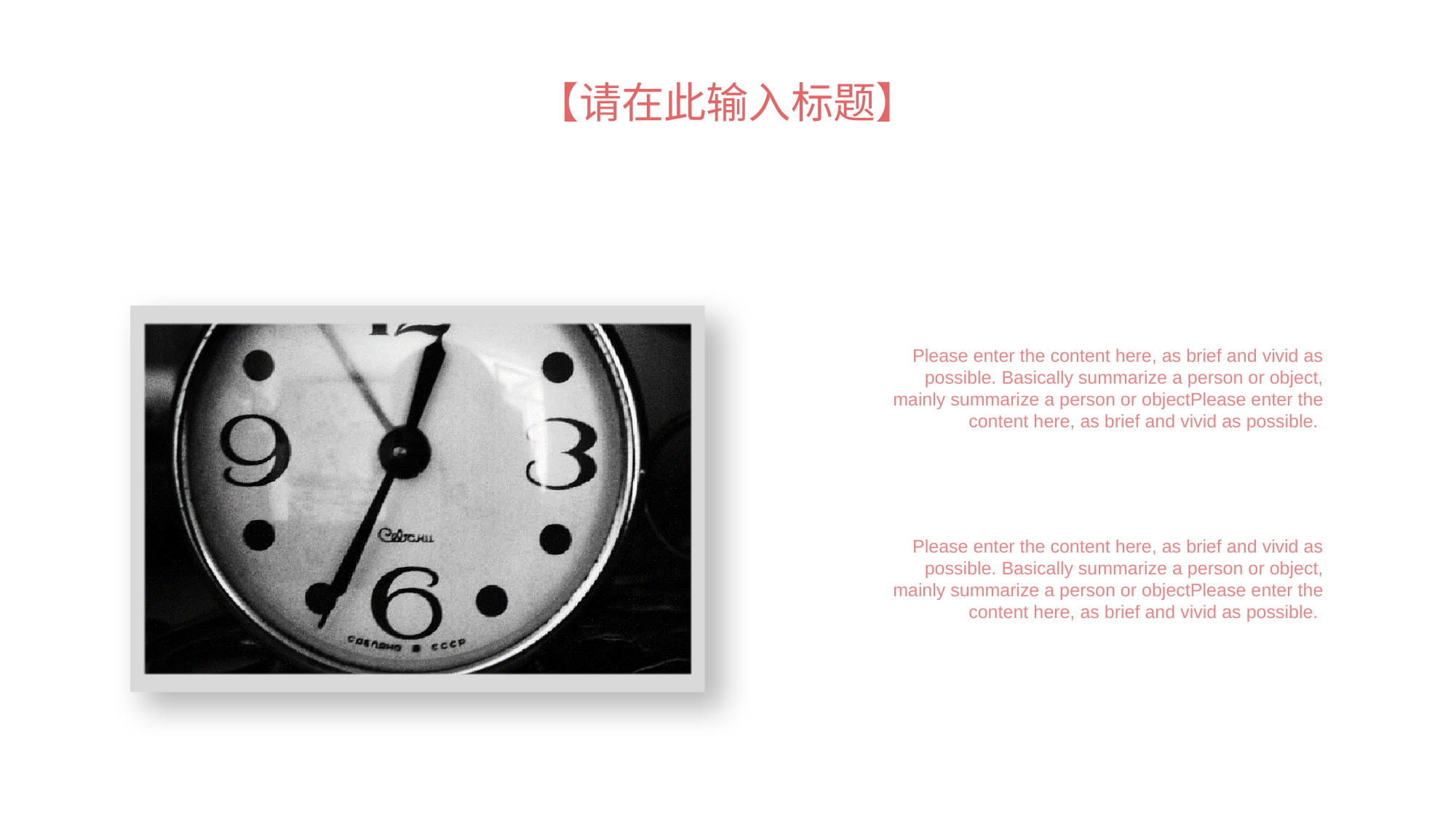

【请在此输入标题】

Please enter the content here, as brief and vivid as possible. Basically summarize a person or object, mainly summarize a person or objectPlease enter the content here, as brief and vivid as possible.
Please enter the content here, as brief and vivid as possible. Basically summarize a person or object, mainly summarize a person or objectPlease enter the content here, as brief and vivid as possible.